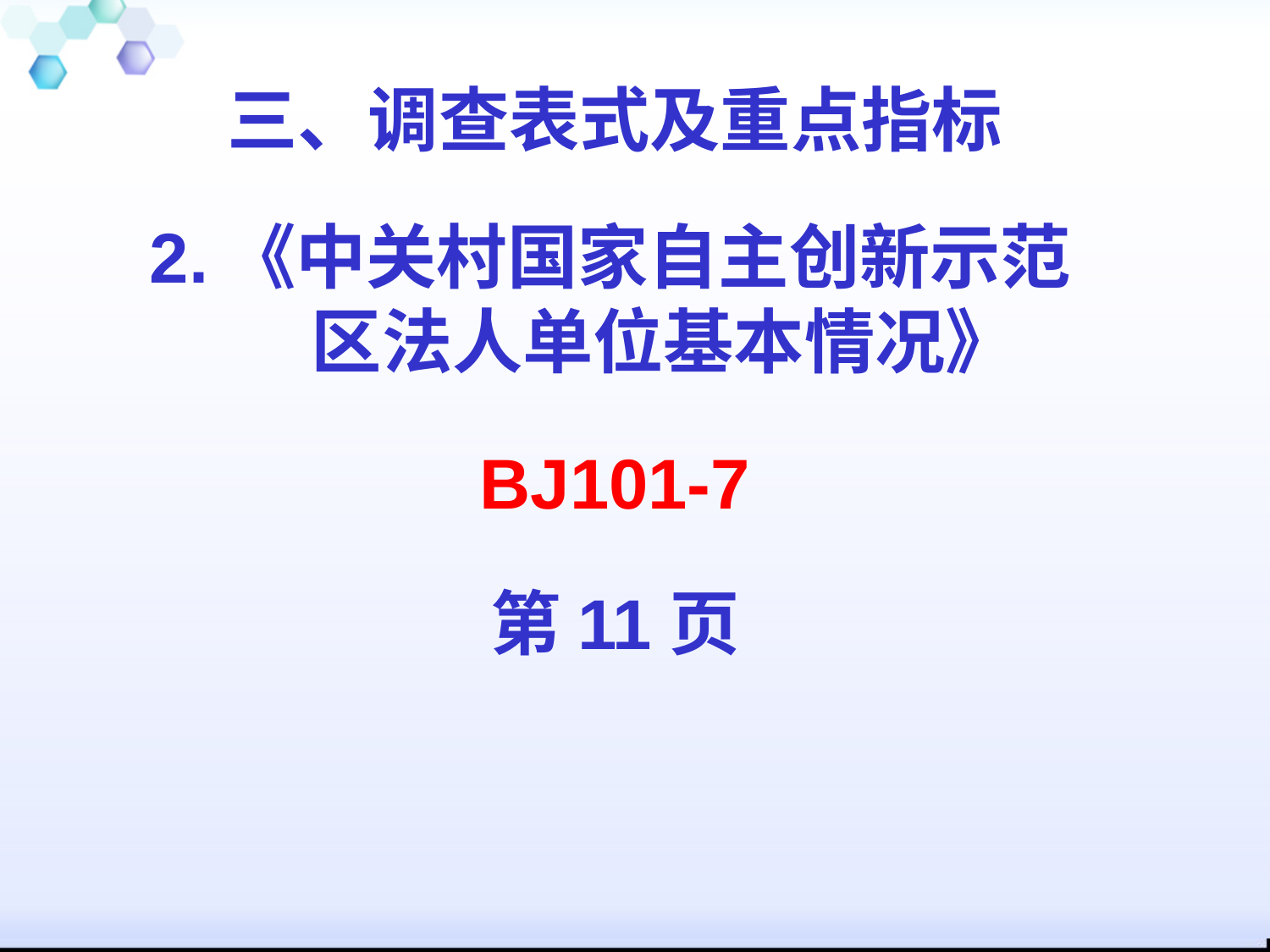

三、调查表式及重点指标
  2.《中关村国家自主创新示范
     区法人单位基本情况》
BJ101-7
第11页